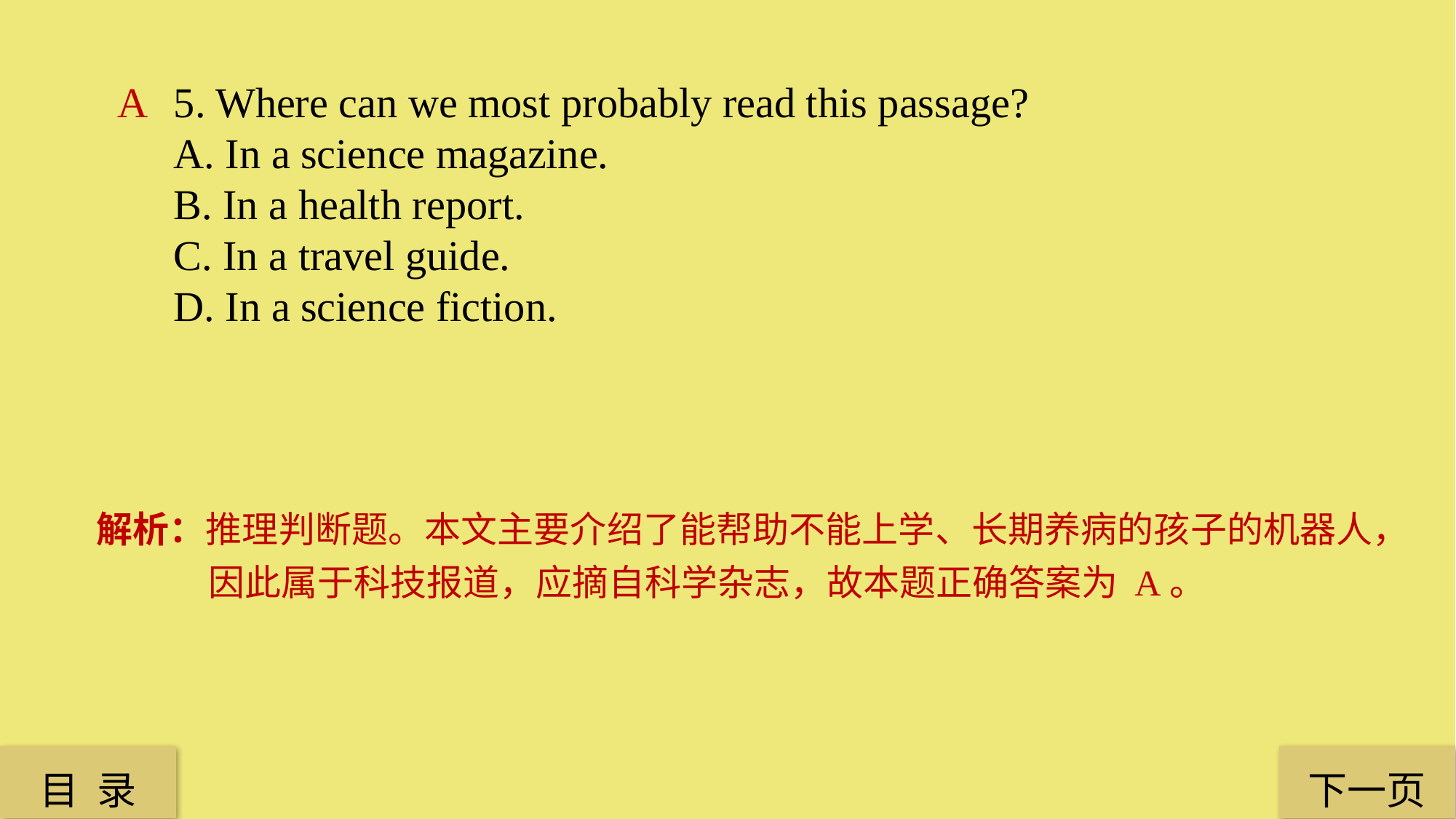

A
5. Where can we most probably read this passage?
A. In a science magazine.
B. In a health report.
C. In a travel guide.
D. In a science fiction.
解析：推理判断题。本文主要介绍了能帮助不能上学、长期养病的孩子的机器人，因此属于科技报道，应摘自科学杂志，故本题正确答案为 A。